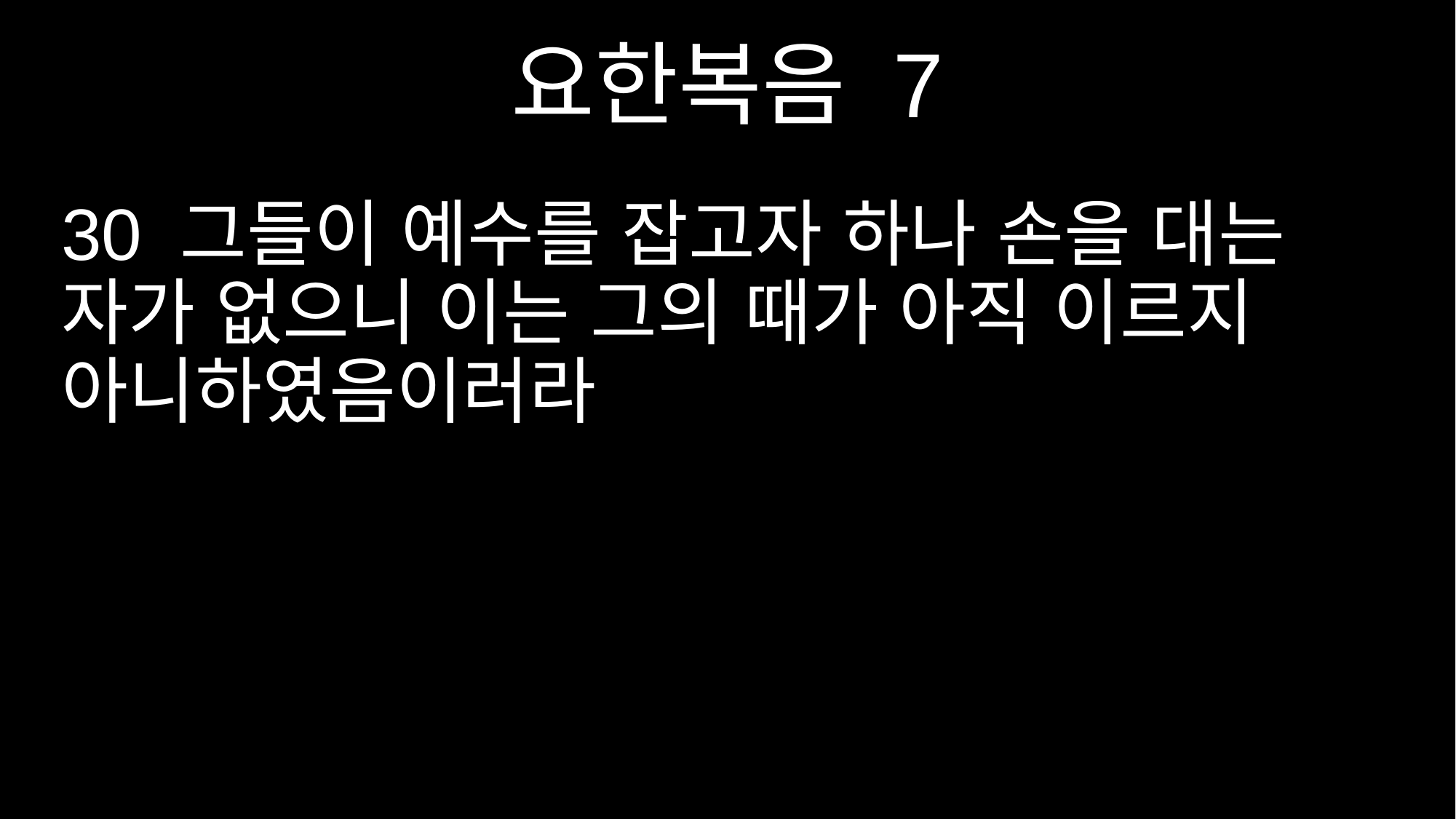

요한복음 7
30 그들이 예수를 잡고자 하나 손을 대는 자가 없으니 이는 그의 때가 아직 이르지 아니하였음이러라